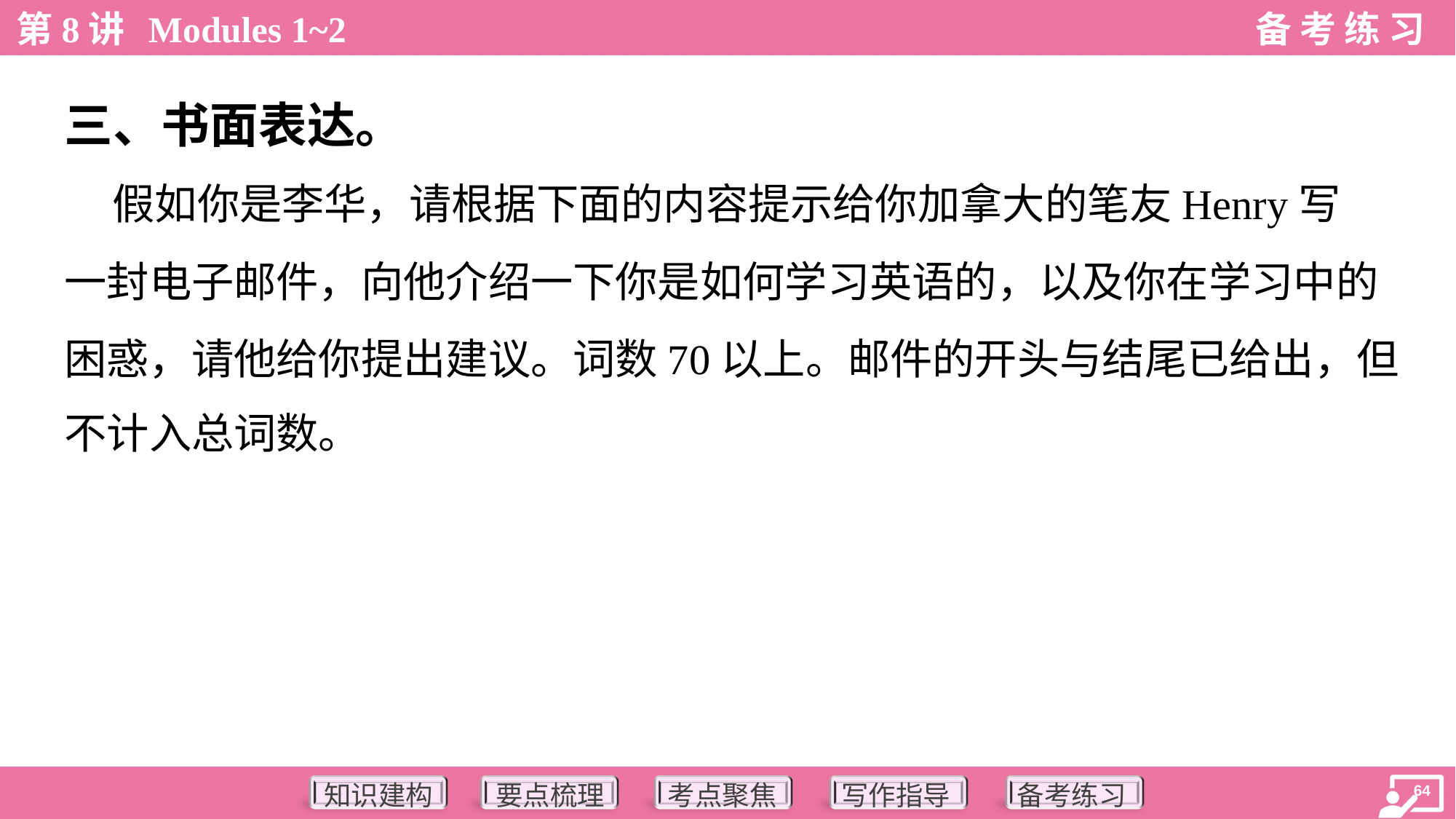

三、书面表达。
    假如你是李华，请根据下面的内容提示给你加拿大的笔友Henry写
一封电子邮件，向他介绍一下你是如何学习英语的，以及你在学习中的
困惑，请他给你提出建议。词数70以上。邮件的开头与结尾已给出，但
不计入总词数。